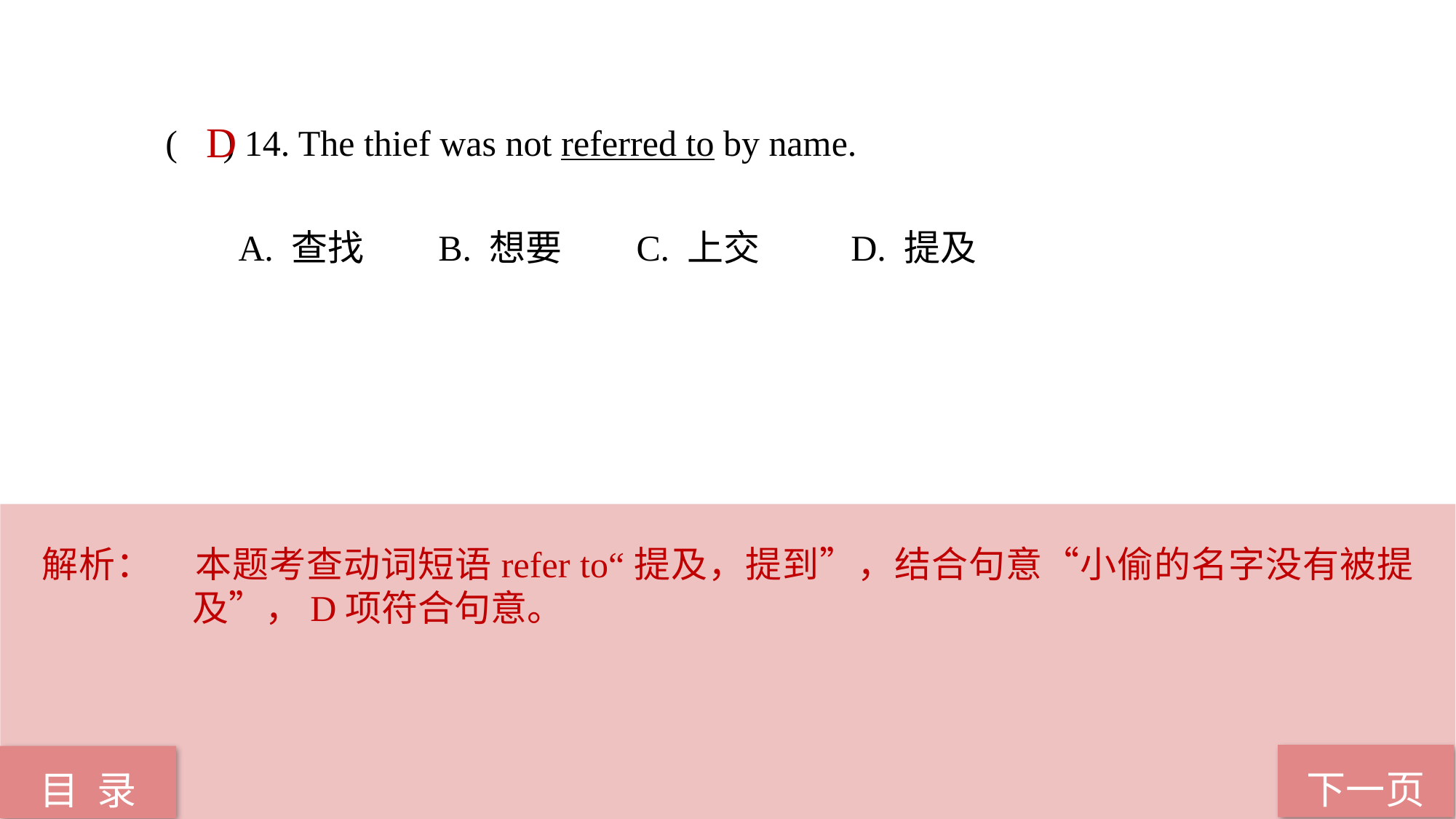

(     ) 14. The thief was not referred to by name.

        A. 查找        B. 想要        C. 上交          D. 提及
D
解析：	本题考查动词短语refer to“提及，提到”，结合句意“小偷的名字没有被提及”，D项符合句意。